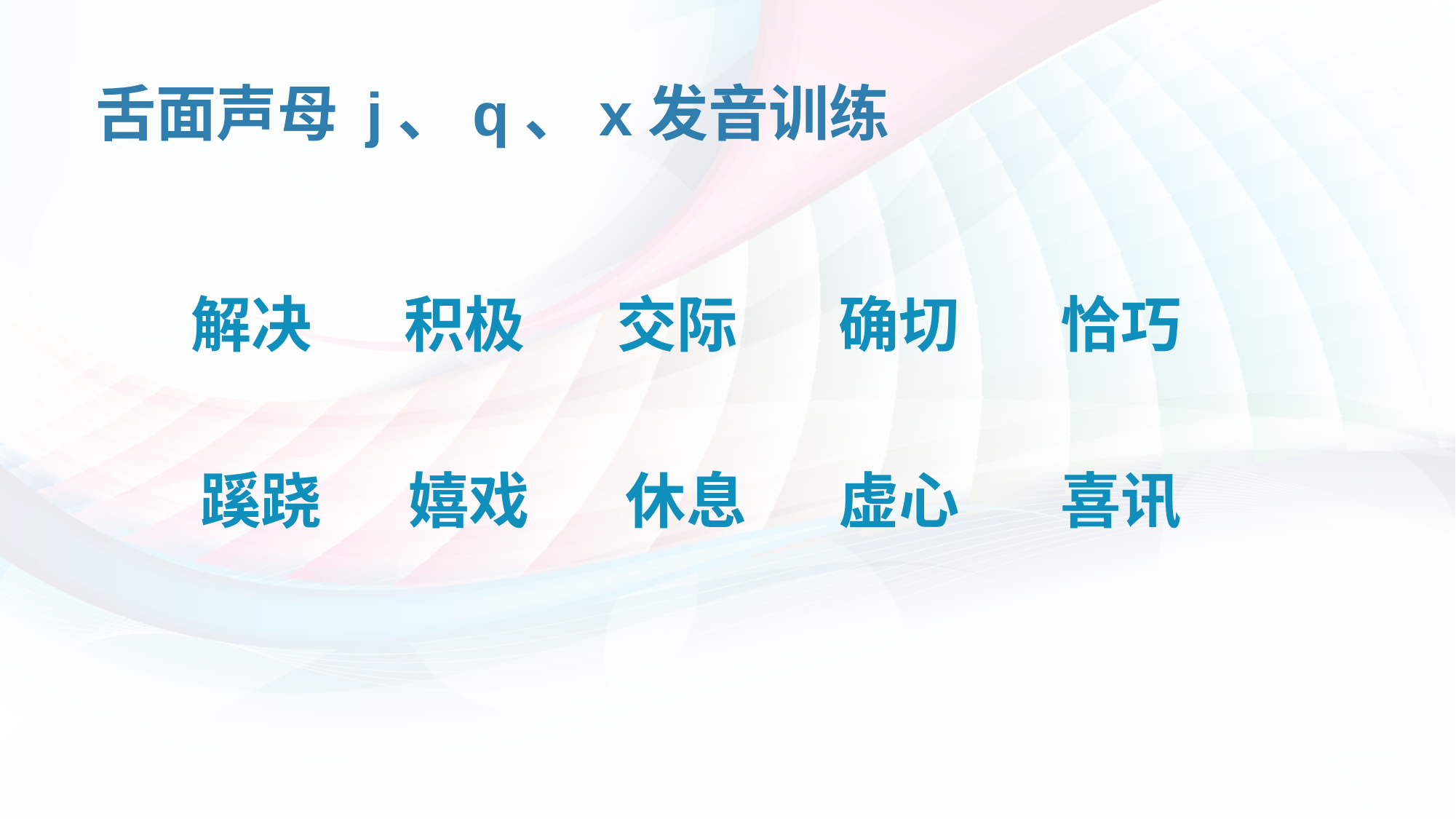

# 舌面声母 j、q、x发音训练
恰巧
确切
解决
积极
交际
休息
虚心
喜讯
蹊跷
嬉戏